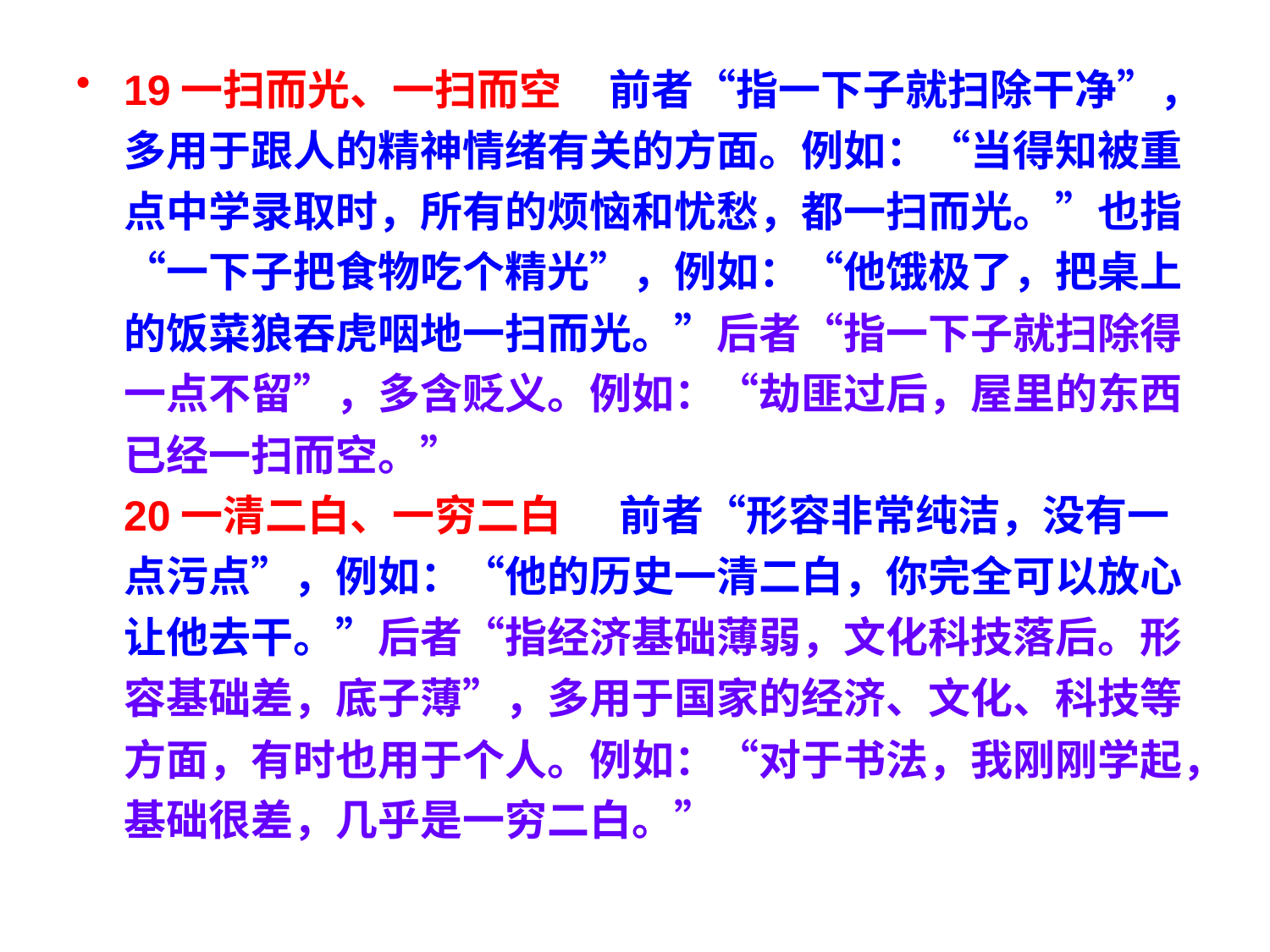

19一扫而光、一扫而空     前者“指一下子就扫除干净”，多用于跟人的精神情绪有关的方面。例如：“当得知被重点中学录取时，所有的烦恼和忧愁，都一扫而光。”也指“一下子把食物吃个精光”，例如：“他饿极了，把桌上的饭菜狼吞虎咽地一扫而光。”后者“指一下子就扫除得一点不留”，多含贬义。例如：“劫匪过后，屋里的东西已经一扫而空。”
20一清二白、一穷二白      前者“形容非常纯洁，没有一点污点”，例如：“他的历史一清二白，你完全可以放心让他去干。”后者“指经济基础薄弱，文化科技落后。形容基础差，底子薄”，多用于国家的经济、文化、科技等方面，有时也用于个人。例如：“对于书法，我刚刚学起，基础很差，几乎是一穷二白。”